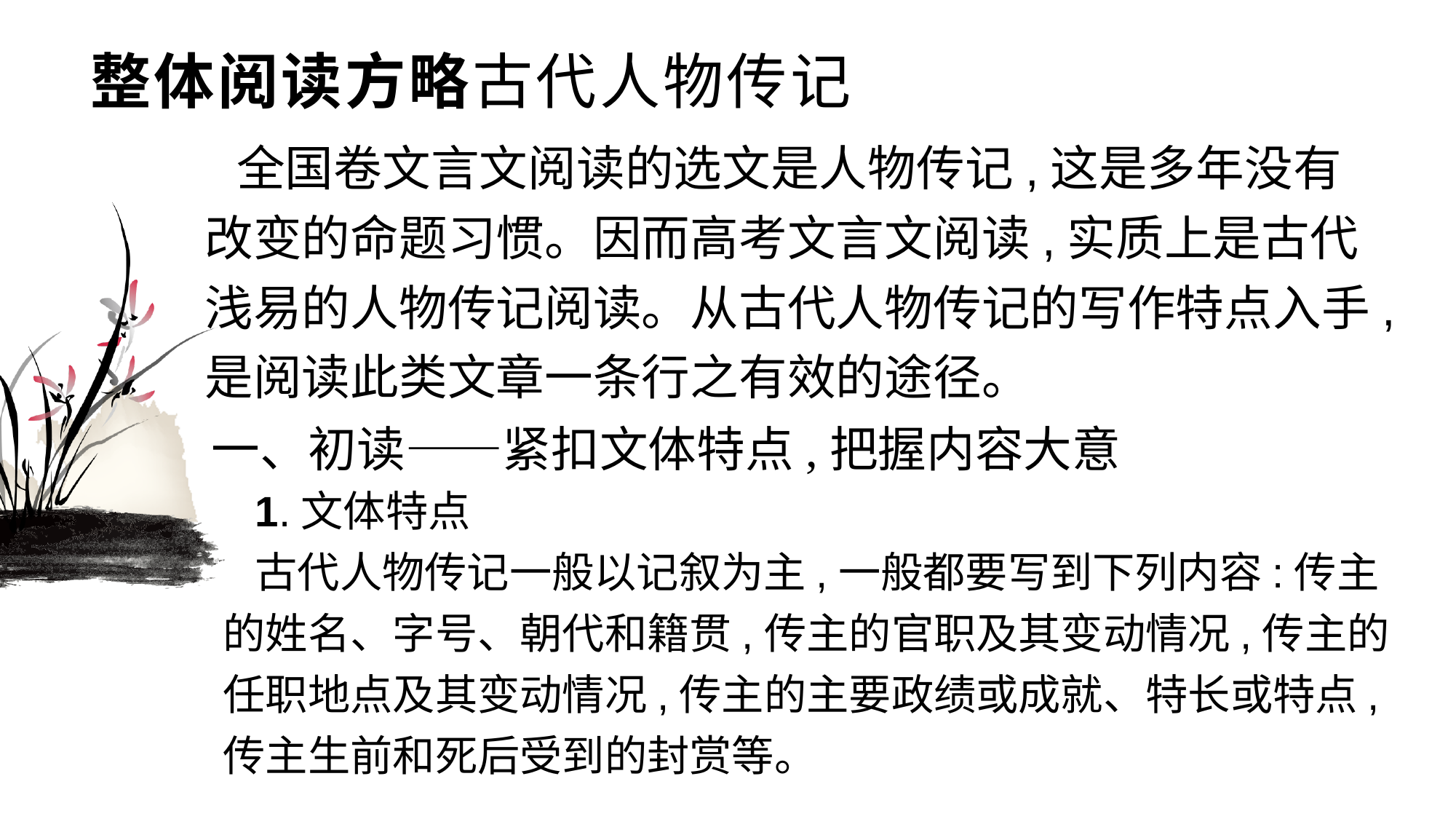

# 整体阅读方略古代人物传记
全国卷文言文阅读的选文是人物传记,这是多年没有改变的命题习惯。因而高考文言文阅读,实质上是古代浅易的人物传记阅读。从古代人物传记的写作特点入手,是阅读此类文章一条行之有效的途径。
一、初读——紧扣文体特点,把握内容大意
1.文体特点
古代人物传记一般以记叙为主,一般都要写到下列内容:传主的姓名、字号、朝代和籍贯,传主的官职及其变动情况,传主的任职地点及其变动情况,传主的主要政绩或成就、特长或特点,传主生前和死后受到的封赏等。